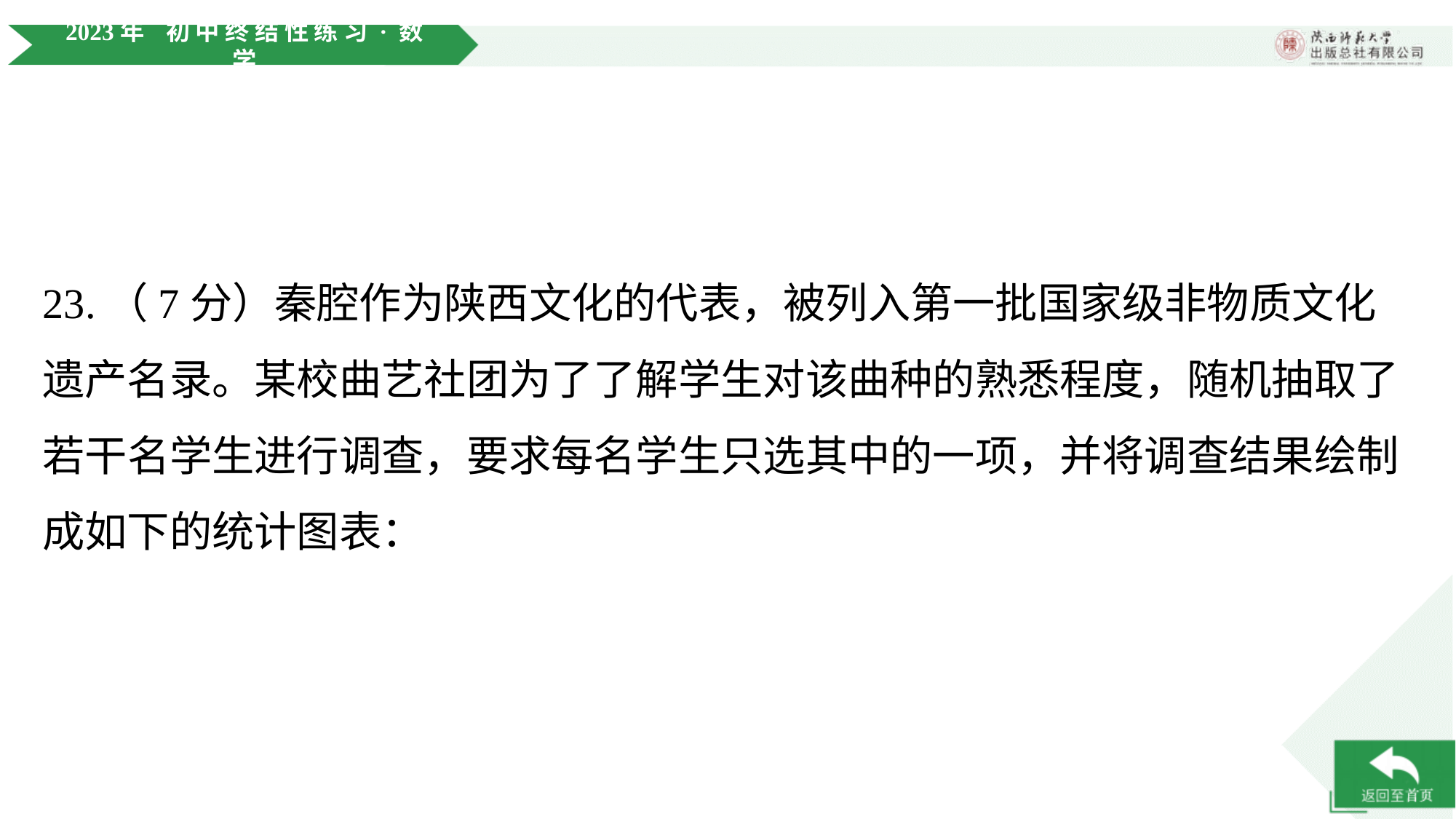

23.（7分）秦腔作为陕西文化的代表，被列入第一批国家级非物质文化遗产名录。某校曲艺社团为了了解学生对该曲种的熟悉程度，随机抽取了若干名学生进行调查，要求每名学生只选其中的一项，并将调查结果绘制成如下的统计图表：